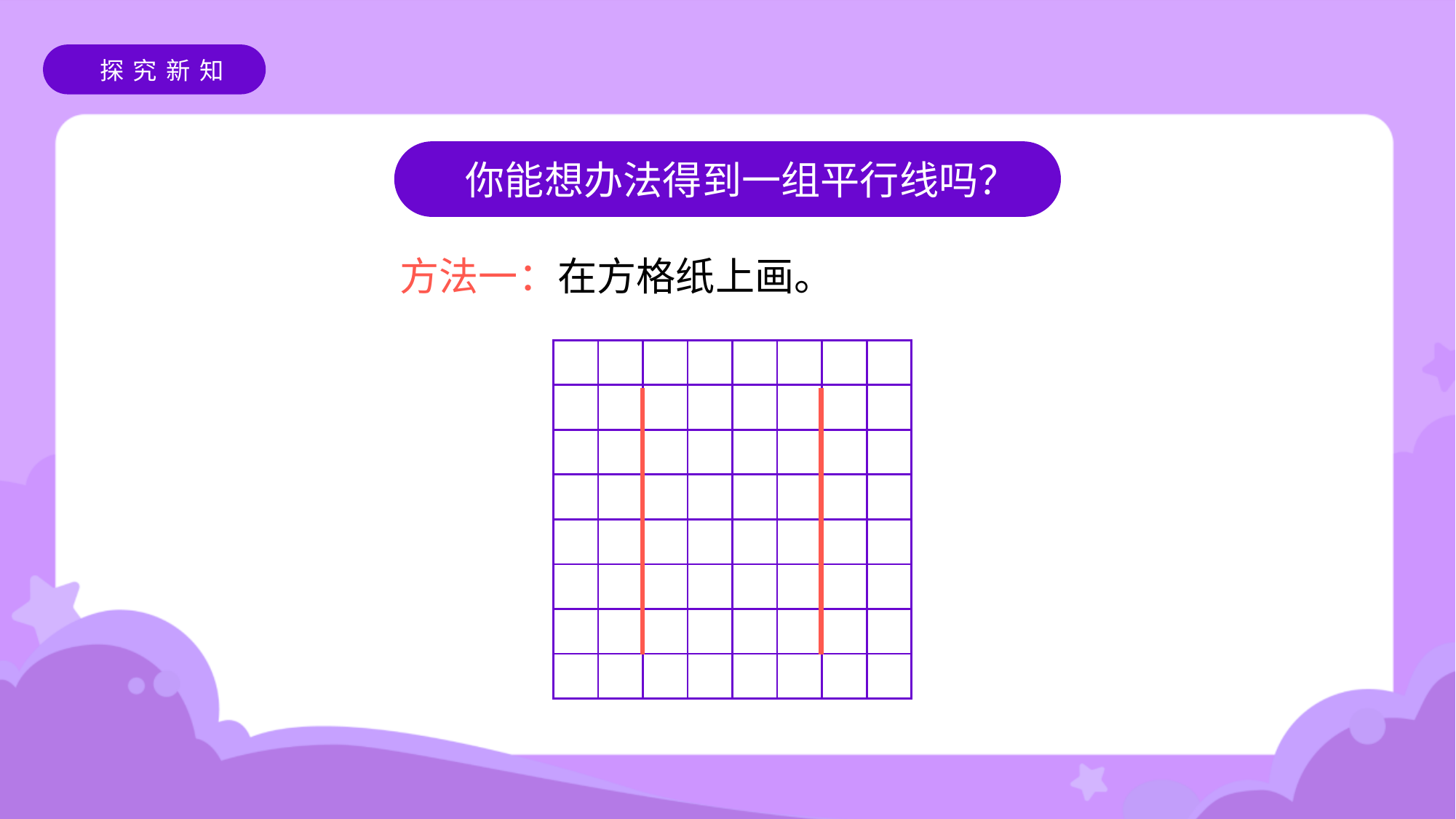

你能想办法得到一组平行线吗？
方法一：在方格纸上画。
|  |  |  |  |  |  |  |  |
| --- | --- | --- | --- | --- | --- | --- | --- |
|  |  |  |  |  |  |  |  |
|  |  |  |  |  |  |  |  |
|  |  |  |  |  |  |  |  |
|  |  |  |  |  |  |  |  |
|  |  |  |  |  |  |  |  |
|  |  |  |  |  |  |  |  |
|  |  |  |  |  |  |  |  |